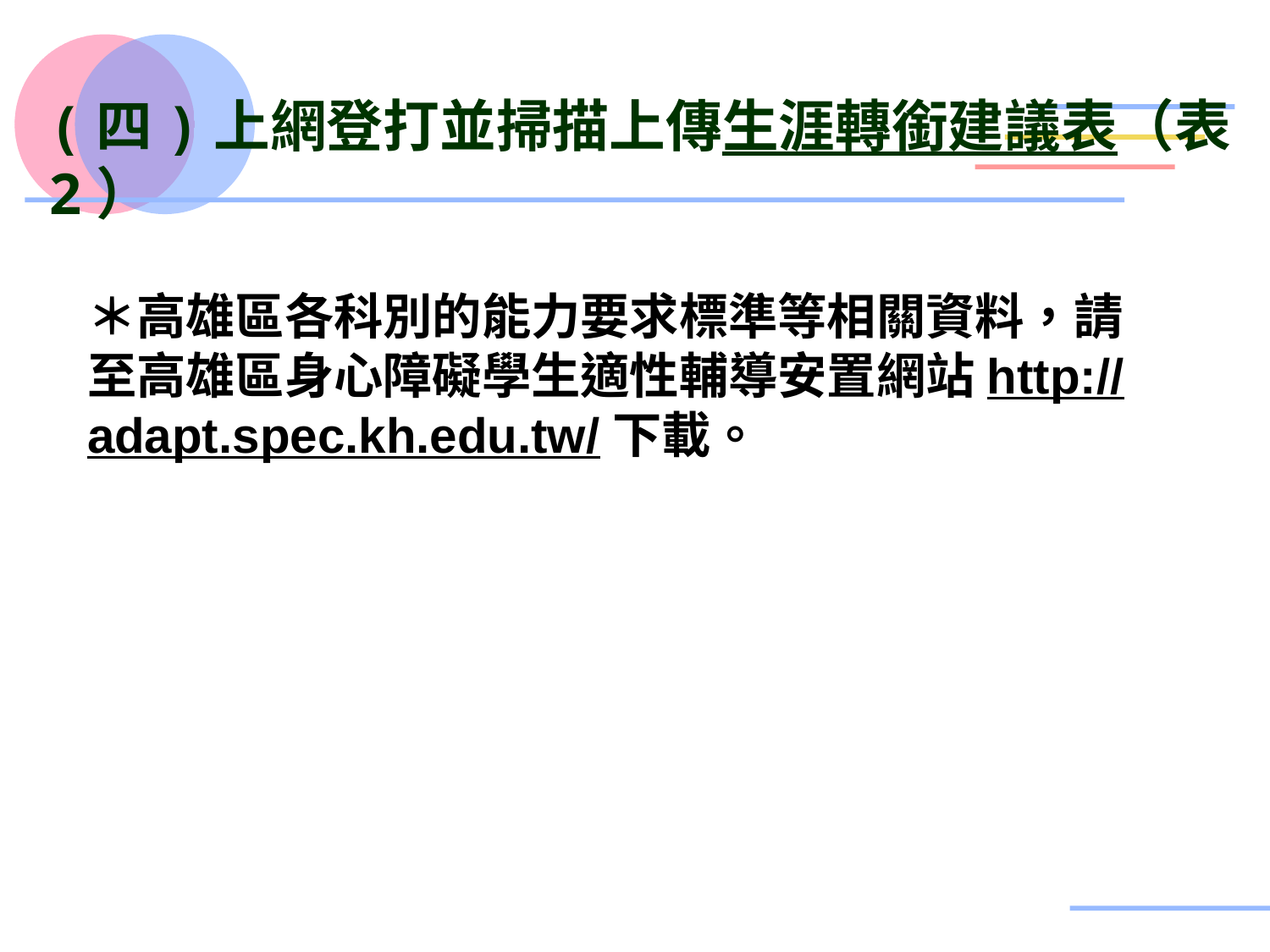

(四)上網登打並掃描上傳生涯轉銜建議表（表2）
＊高雄區各科別的能力要求標準等相關資料，請至高雄區身心障礙學生適性輔導安置網站http://adapt.spec.kh.edu.tw/下載。